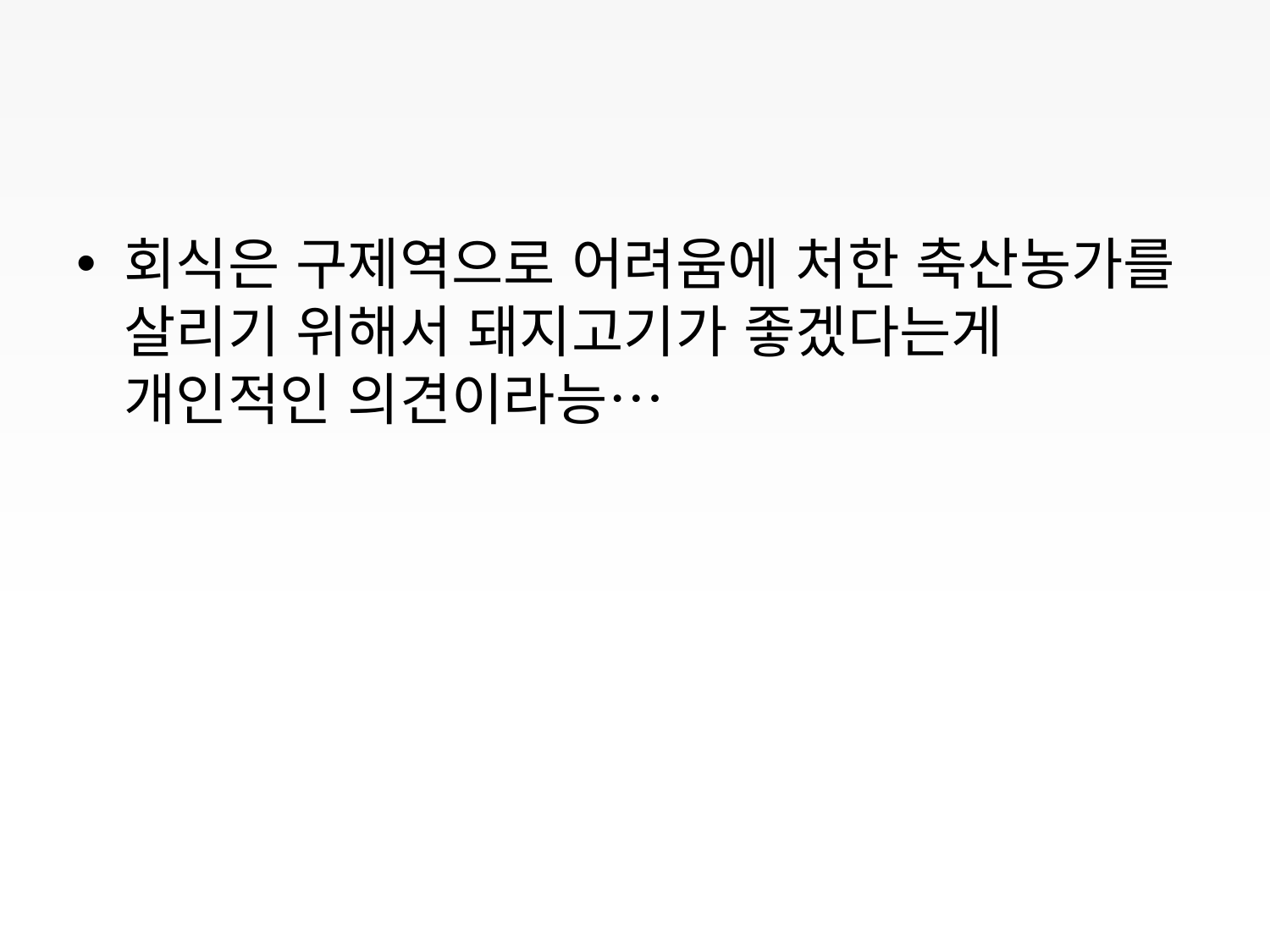

회식은 구제역으로 어려움에 처한 축산농가를 살리기 위해서 돼지고기가 좋겠다는게 개인적인 의견이라능…